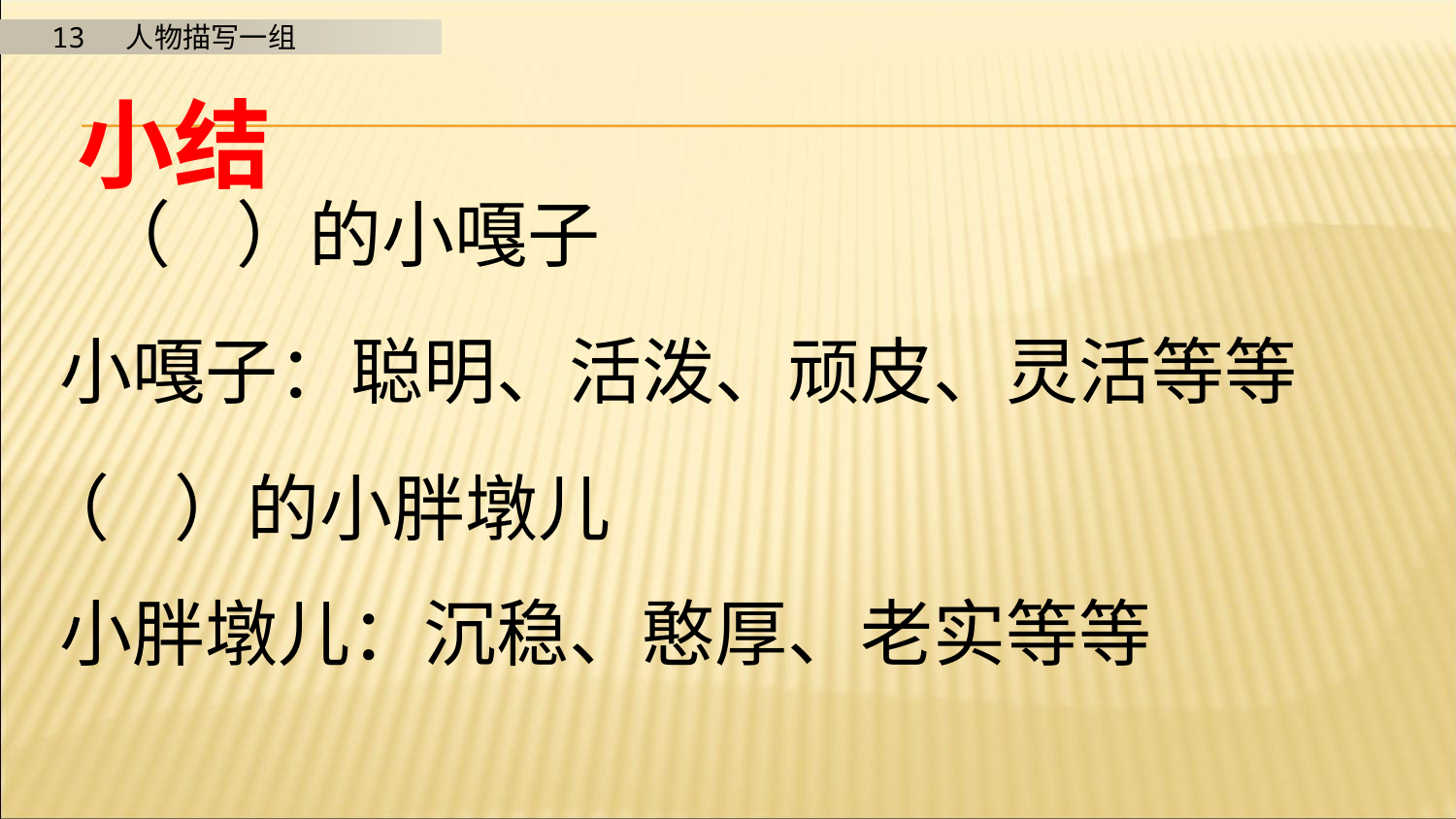

小结
  （    ）的小嘎子
小嘎子：聪明、活泼、顽皮、灵活等等
（    ）的小胖墩儿
小胖墩儿：沉稳、憨厚、老实等等